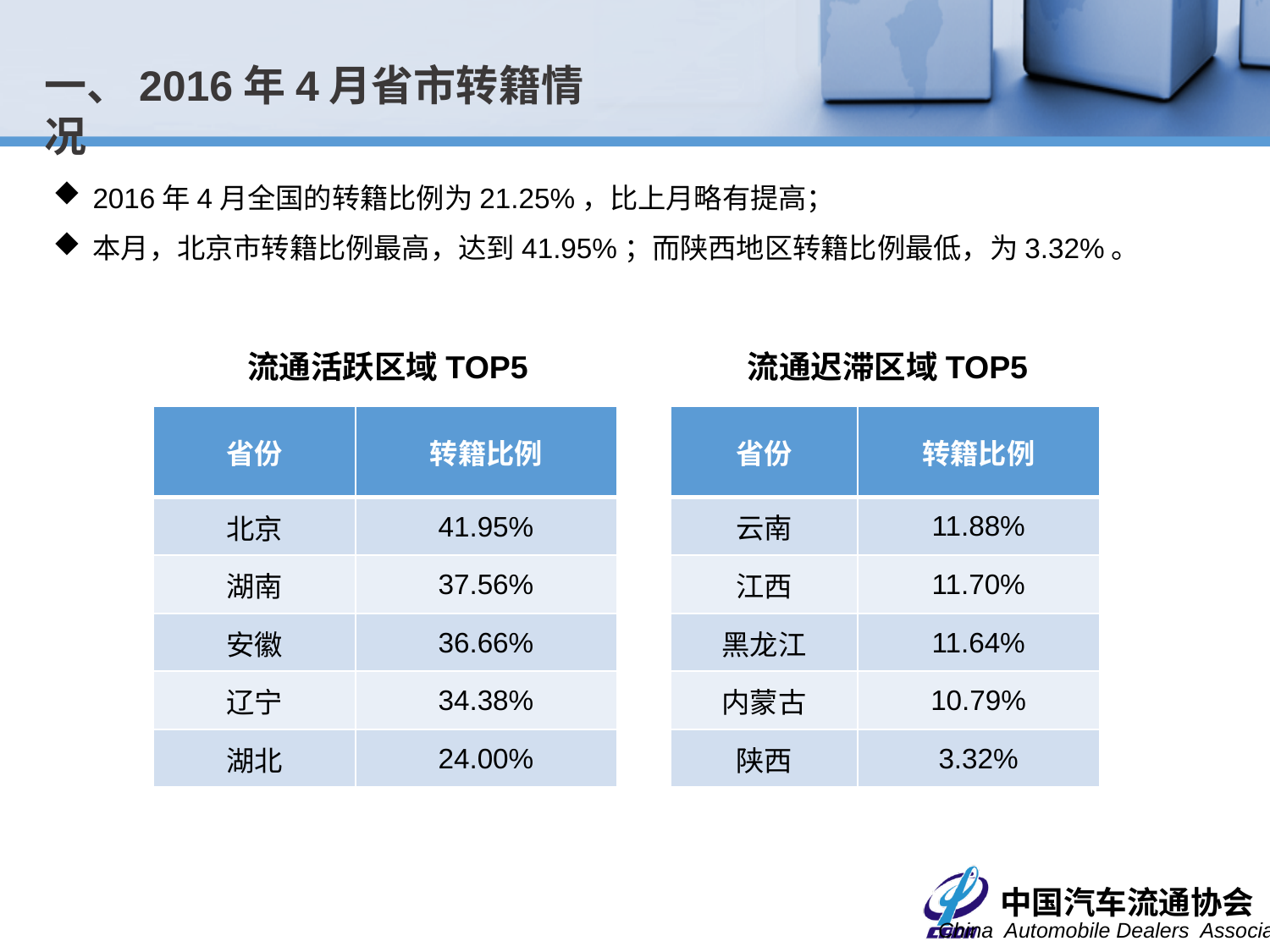

一、2016年4月省市转籍情况
2016年4月全国的转籍比例为21.25%，比上月略有提高；
本月，北京市转籍比例最高，达到41.95%；而陕西地区转籍比例最低，为3.32%。
流通活跃区域TOP5
流通迟滞区域TOP5
| 省份 | 转籍比例 |
| --- | --- |
| 北京 | 41.95% |
| 湖南 | 37.56% |
| 安徽 | 36.66% |
| 辽宁 | 34.38% |
| 湖北 | 24.00% |
| 省份 | 转籍比例 |
| --- | --- |
| 云南 | 11.88% |
| 江西 | 11.70% |
| 黑龙江 | 11.64% |
| 内蒙古 | 10.79% |
| 陕西 | 3.32% |